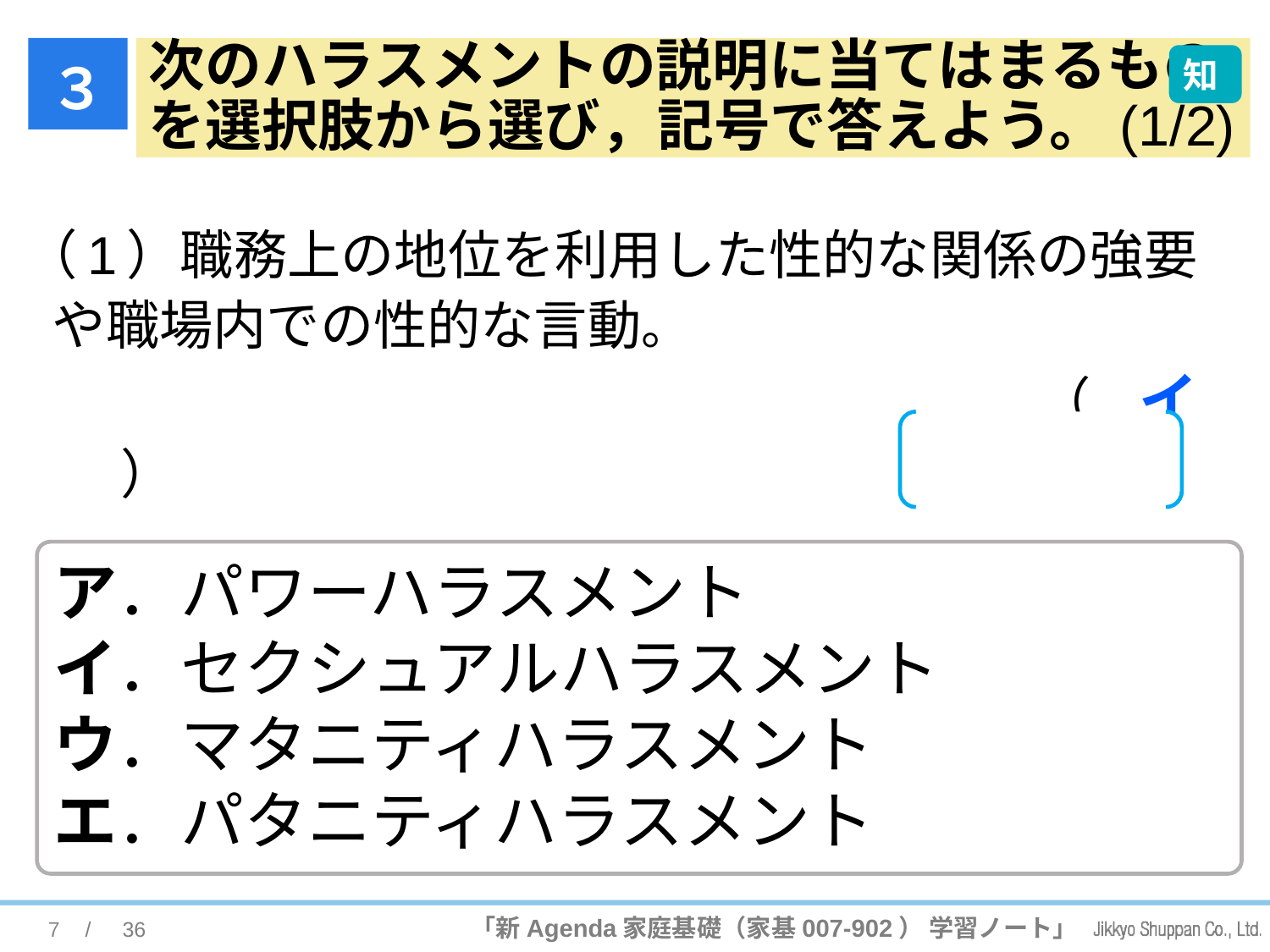

３
# 次のハラスメントの説明に当てはまるもの を選択肢から選び，記号で答えよう。(1/2)
知
（1）職務上の地位を利用した性的な関係の強要や職場内での性的な言動。
　　　　　　　　　　　　　　　　　　　　　（　イ　 ）

ア．パワーハラスメント
イ．セクシュアルハラスメント
ウ．マタニティハラスメント
エ．パタニティハラスメント
7